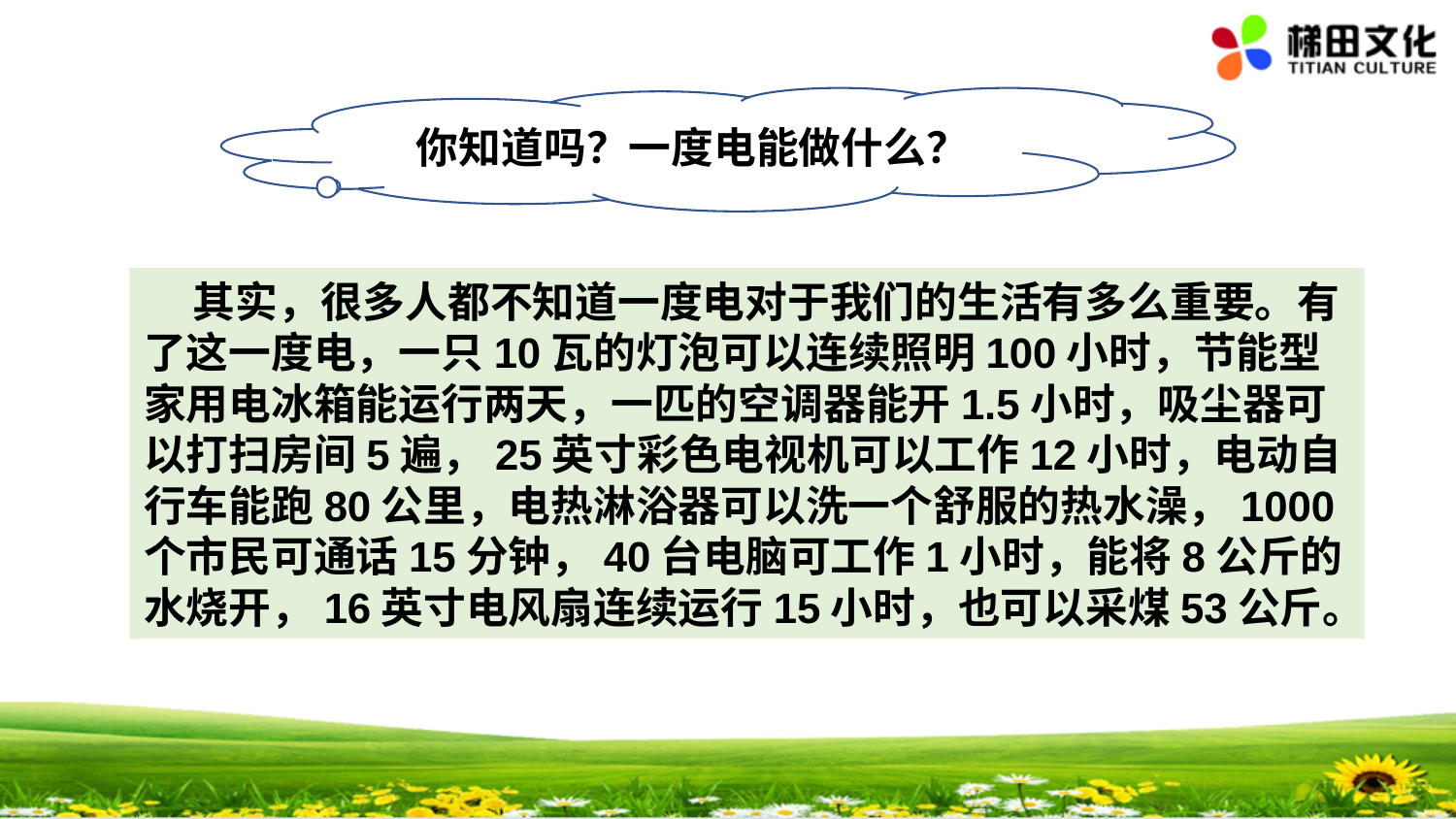

你知道吗？一度电能做什么？
    其实，很多人都不知道一度电对于我们的生活有多么重要。有了这一度电，一只10瓦的灯泡可以连续照明100小时，节能型家用电冰箱能运行两天，一匹的空调器能开1.5小时，吸尘器可以打扫房间5遍，25英寸彩色电视机可以工作12小时，电动自行车能跑80公里，电热淋浴器可以洗一个舒服的热水澡，1000个市民可通话15分钟，40台电脑可工作1小时，能将8公斤的水烧开，16英寸电风扇连续运行15小时，也可以采煤53公斤。